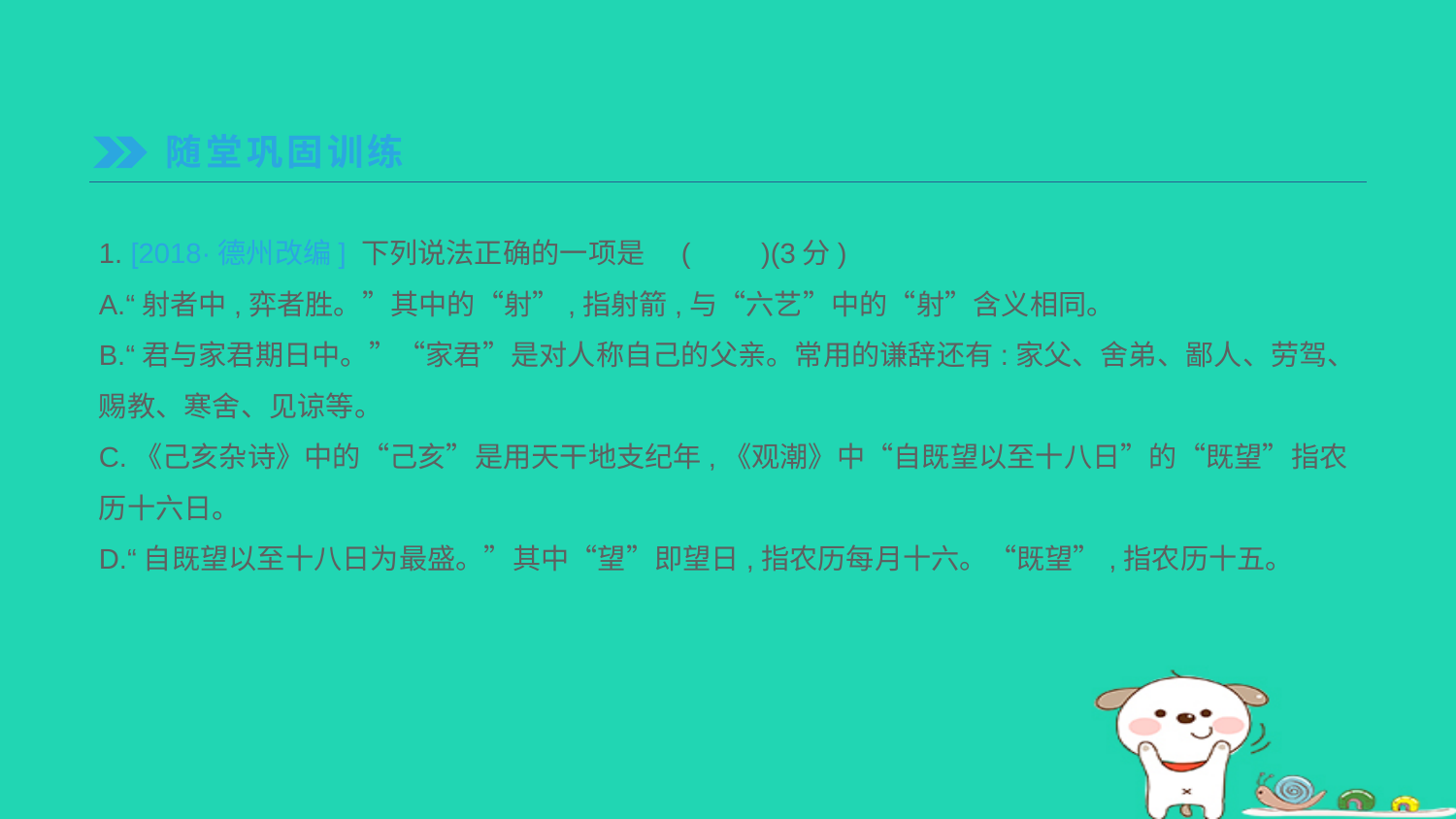

随堂巩固训练

1. [2018·德州改编] 下列说法正确的一项是	(　　)(3分)
A.“射者中,弈者胜。”其中的“射”,指射箭,与“六艺”中的“射”含义相同。
B.“君与家君期日中。”“家君”是对人称自己的父亲。常用的谦辞还有:家父、舍弟、鄙人、劳驾、赐教、寒舍、见谅等。
C.《己亥杂诗》中的“己亥”是用天干地支纪年,《观潮》中“自既望以至十八日”的“既望”指农历十六日。
D.“自既望以至十八日为最盛。”其中“望”即望日,指农历每月十六。“既望”,指农历十五。